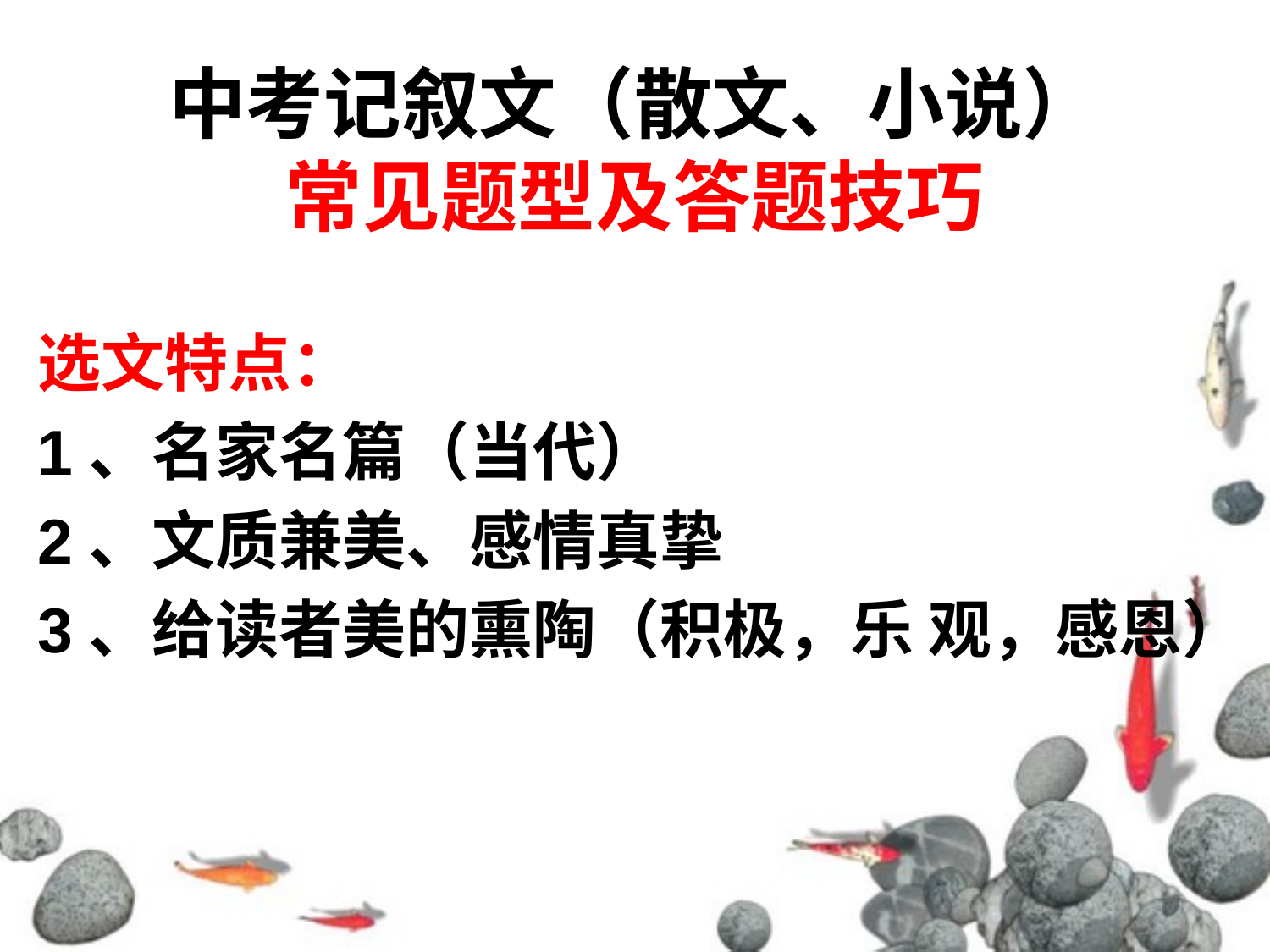

# 中考记叙文（散文、小说） 常见题型及答题技巧
选文特点：
1、名家名篇（当代）
2、文质兼美、感情真挚
3、给读者美的熏陶（积极，乐 观，感恩）